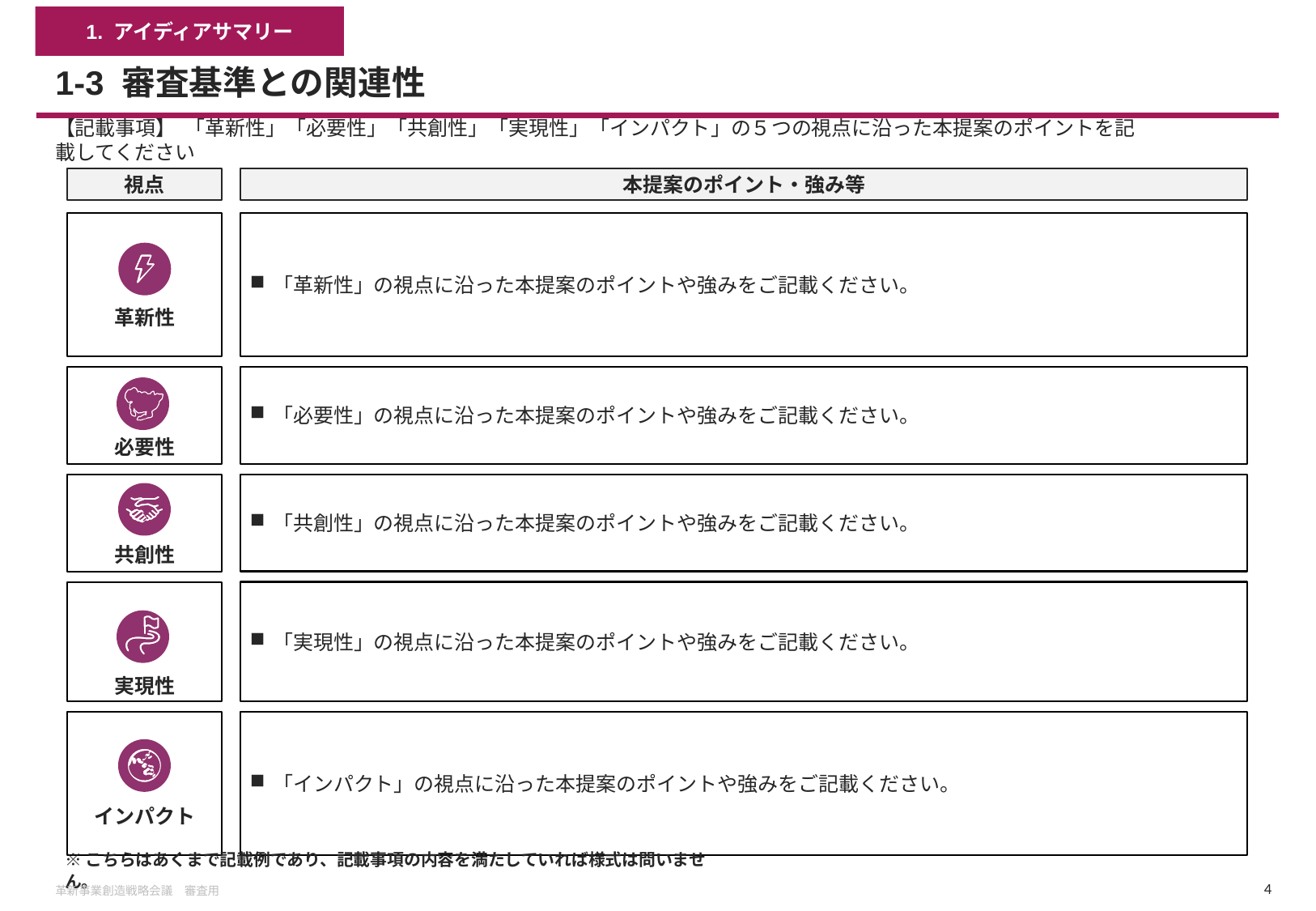

1. アイディアサマリー
# 1-3 審査基準との関連性
【記載事項】  「革新性」「必要性」「共創性」「実現性」「インパクト」の５つの視点に沿った本提案のポイントを記載してください
視点
本提案のポイント・強み等
「革新性」の視点に沿った本提案のポイントや強みをご記載ください。

革新性

「必要性」の視点に沿った本提案のポイントや強みをご記載ください。

必要性

「共創性」の視点に沿った本提案のポイントや強みをご記載ください。

共創性

「実現性」の視点に沿った本提案のポイントや強みをご記載ください。

実現性

インパクト

「インパクト」の視点に沿った本提案のポイントや強みをご記載ください。
※こちらはあくまで記載例であり、記載事項の内容を満たしていれば様式は問いません。
革新事業創造戦略会議　審査用